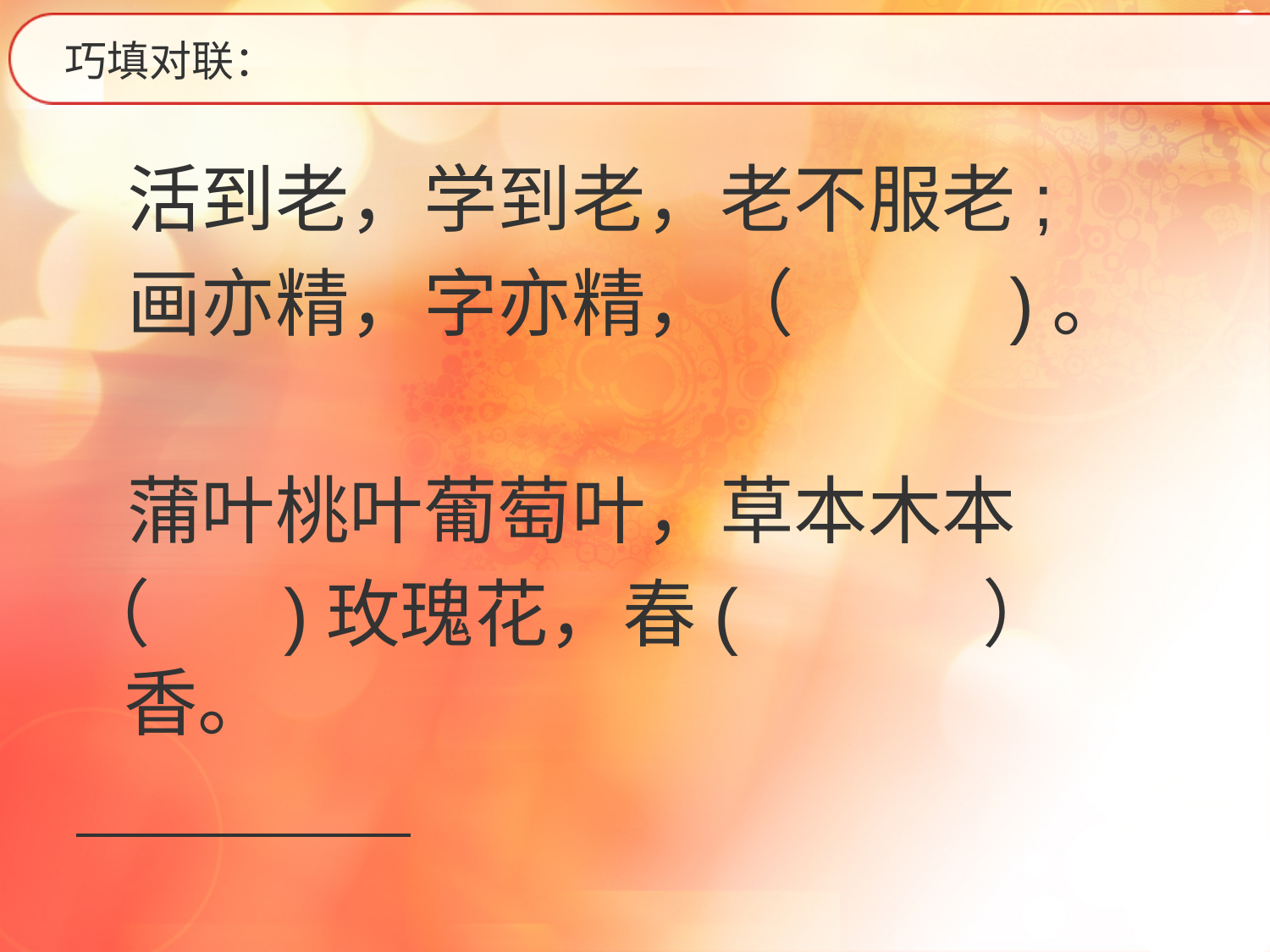

# 巧填对联：
  活到老，学到老，老不服老;
  画亦精，字亦精，（            )。

  蒲叶桃叶葡萄叶，草本木本
（       )玫瑰花，春(           ）香。